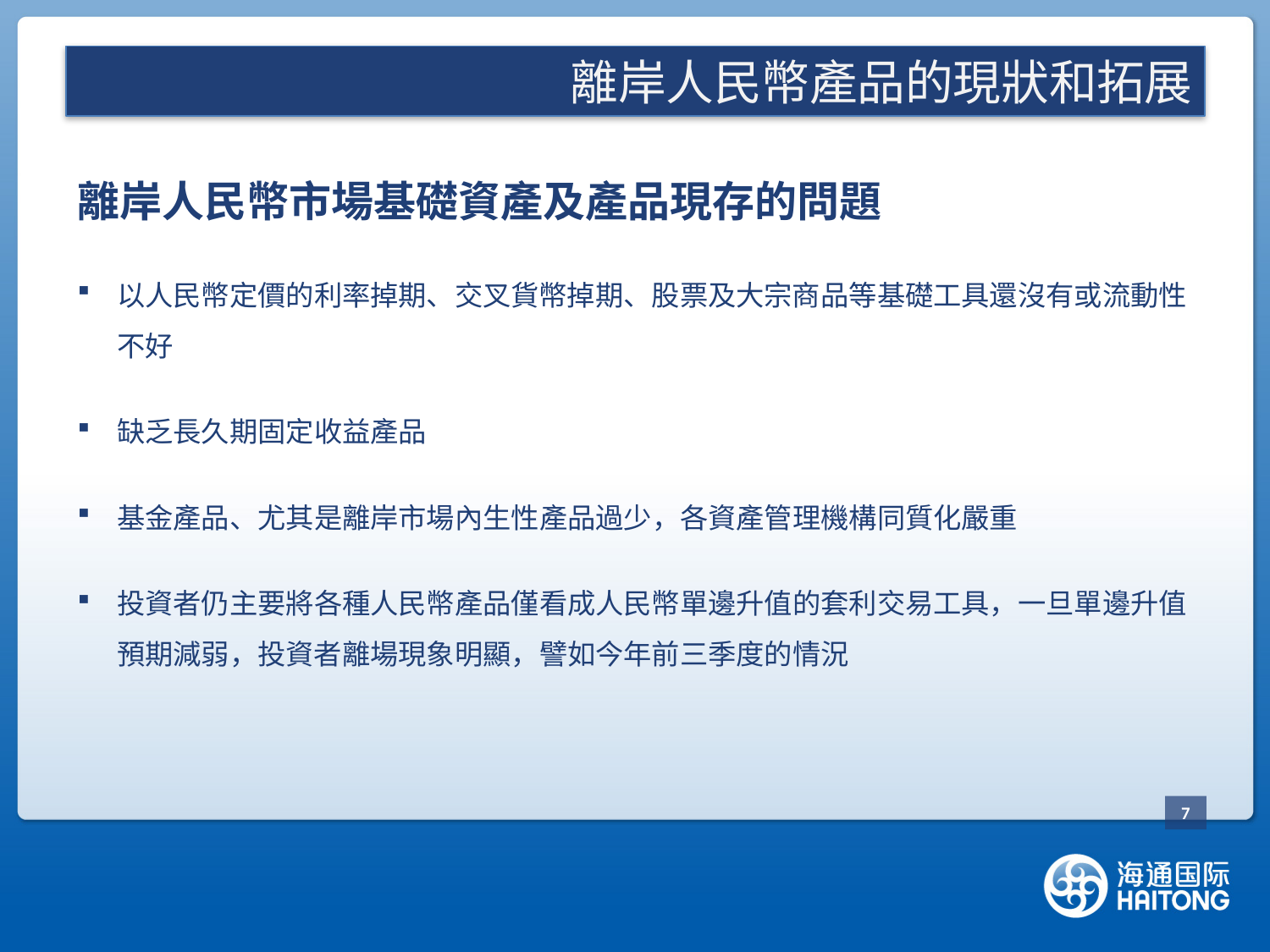

#
二. 海通國際人民幣投資產品 (續2)

離岸人民幣產品的現狀和拓展
離岸人民幣市場基礎資產及產品現存的問題
以人民幣定價的利率掉期、交叉貨幣掉期、股票及大宗商品等基礎工具還沒有或流動性不好
缺乏長久期固定收益產品
基金產品、尤其是離岸市場內生性產品過少，各資產管理機構同質化嚴重
投資者仍主要將各種人民幣產品僅看成人民幣單邊升值的套利交易工具，一旦單邊升值預期減弱，投資者離場現象明顯，譬如今年前三季度的情況